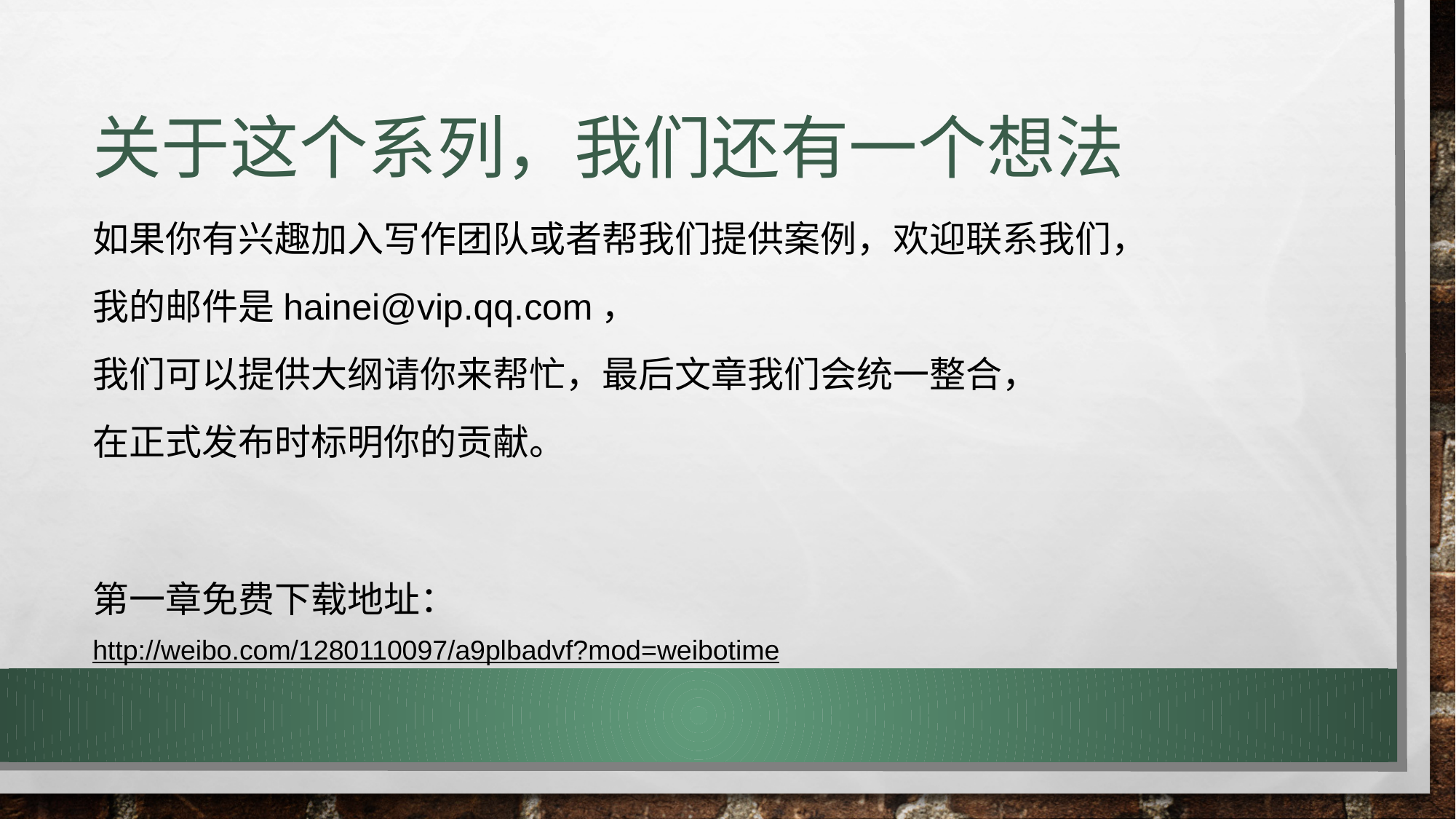

# 关于这个系列，我们还有一个想法
如果你有兴趣加入写作团队或者帮我们提供案例，欢迎联系我们，
我的邮件是hainei@vip.qq.com，
我们可以提供大纲请你来帮忙，最后文章我们会统一整合，
在正式发布时标明你的贡献。
第一章免费下载地址：
http://weibo.com/1280110097/a9plbadvf?mod=weibotime